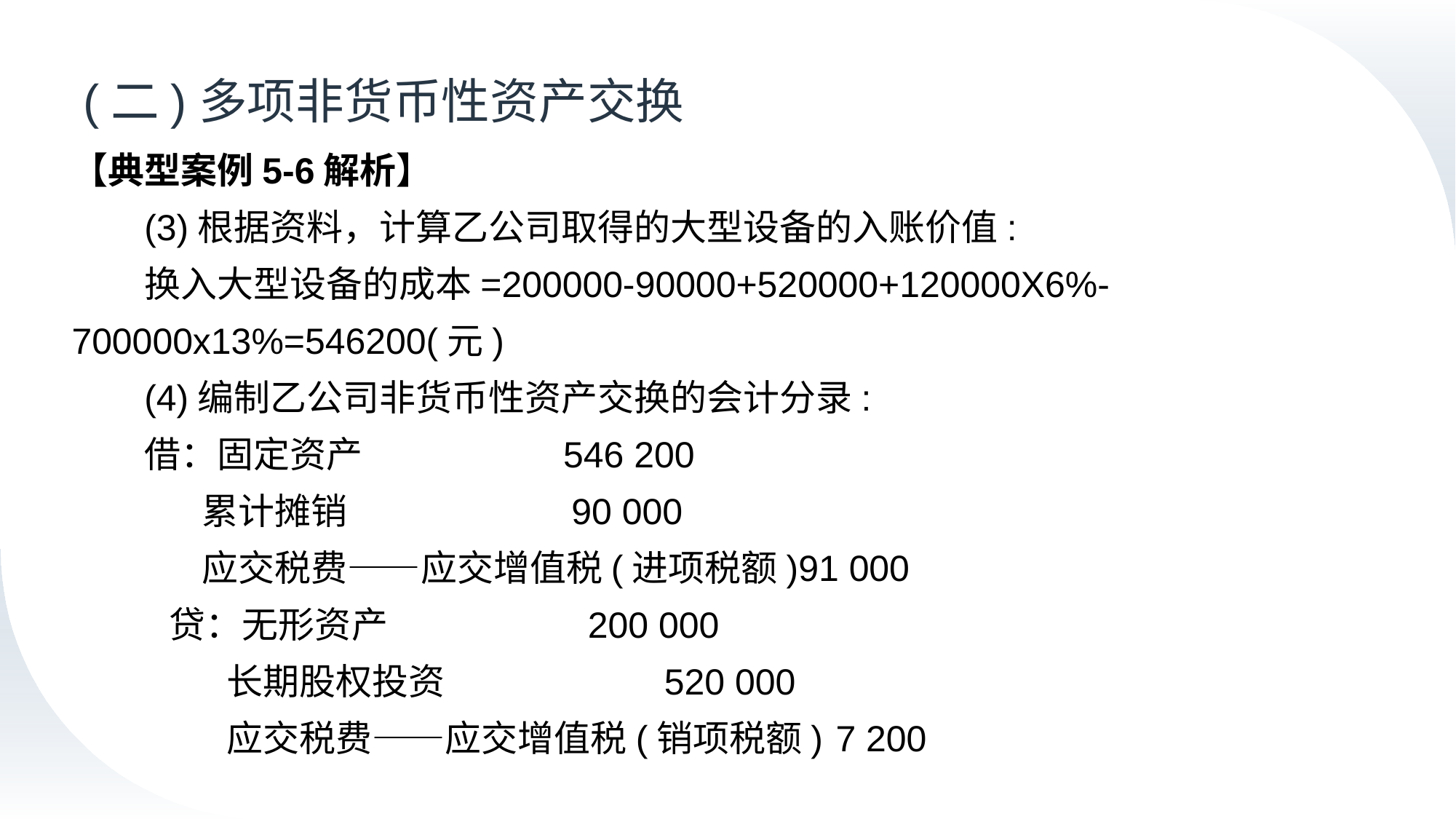

# (二)多项非货币性资产交换
【典型案例5-6解析】
(3)根据资料，计算乙公司取得的大型设备的入账价值:
换入大型设备的成本=200000-90000+520000+120000X6%-700000x13%=546200(元)
(4)编制乙公司非货币性资产交换的会计分录:
借：固定资产	                   546 200
      累计摊销	                    90 000
      应交税费——应交增值税(进项税额)91 000
  贷：无形资产	                      200 000
         长期股权投资	                  520 000
         应交税费——应交增值税(销项税额)	7 200